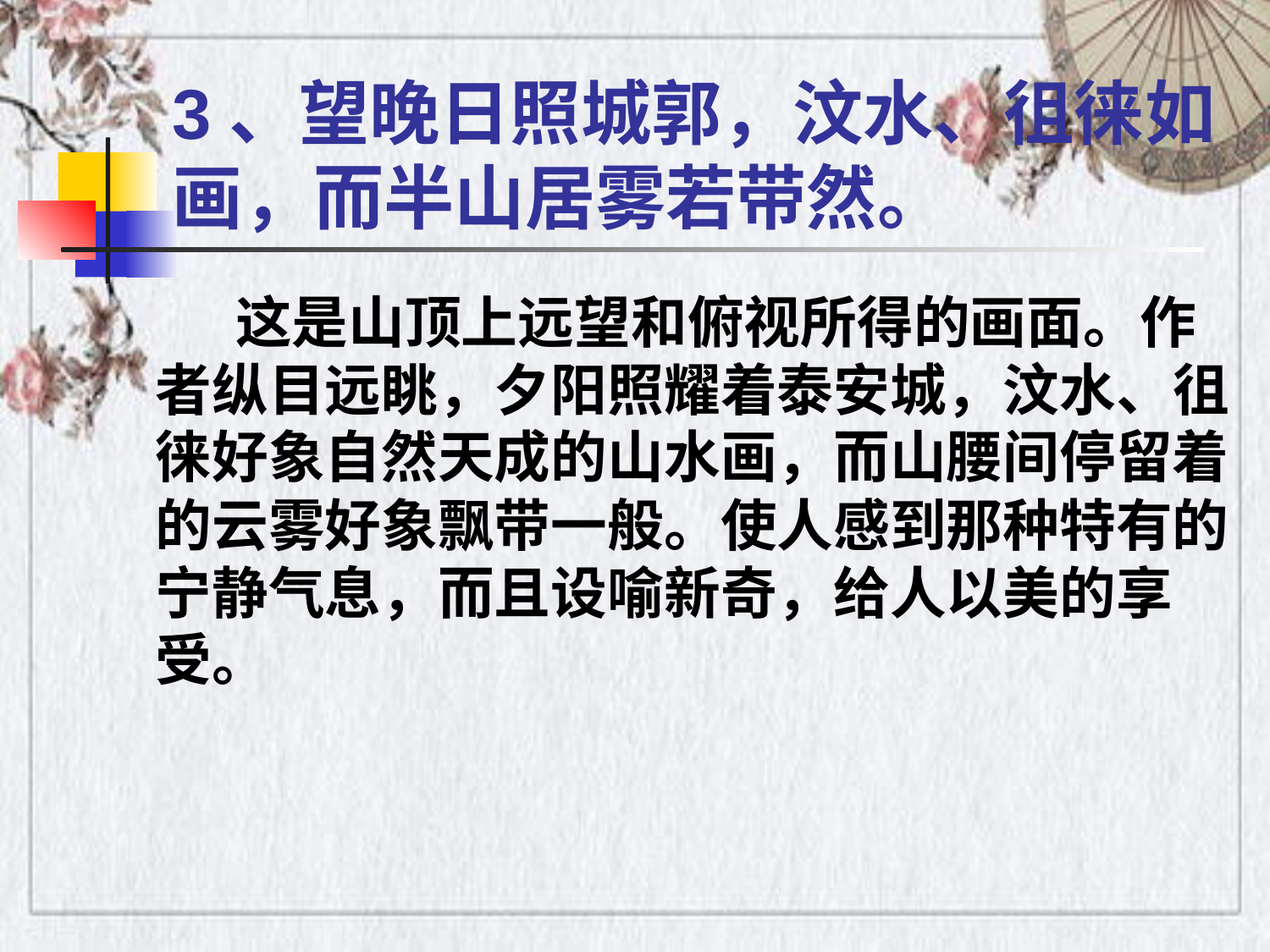

# 3、望晚日照城郭，汶水、徂徕如画，而半山居雾若带然。
         这是山顶上远望和俯视所得的画面。作者纵目远眺，夕阳照耀着泰安城，汶水、徂徕好象自然天成的山水画，而山腰间停留着的云雾好象飘带一般。使人感到那种特有的宁静气息，而且设喻新奇，给人以美的享受。